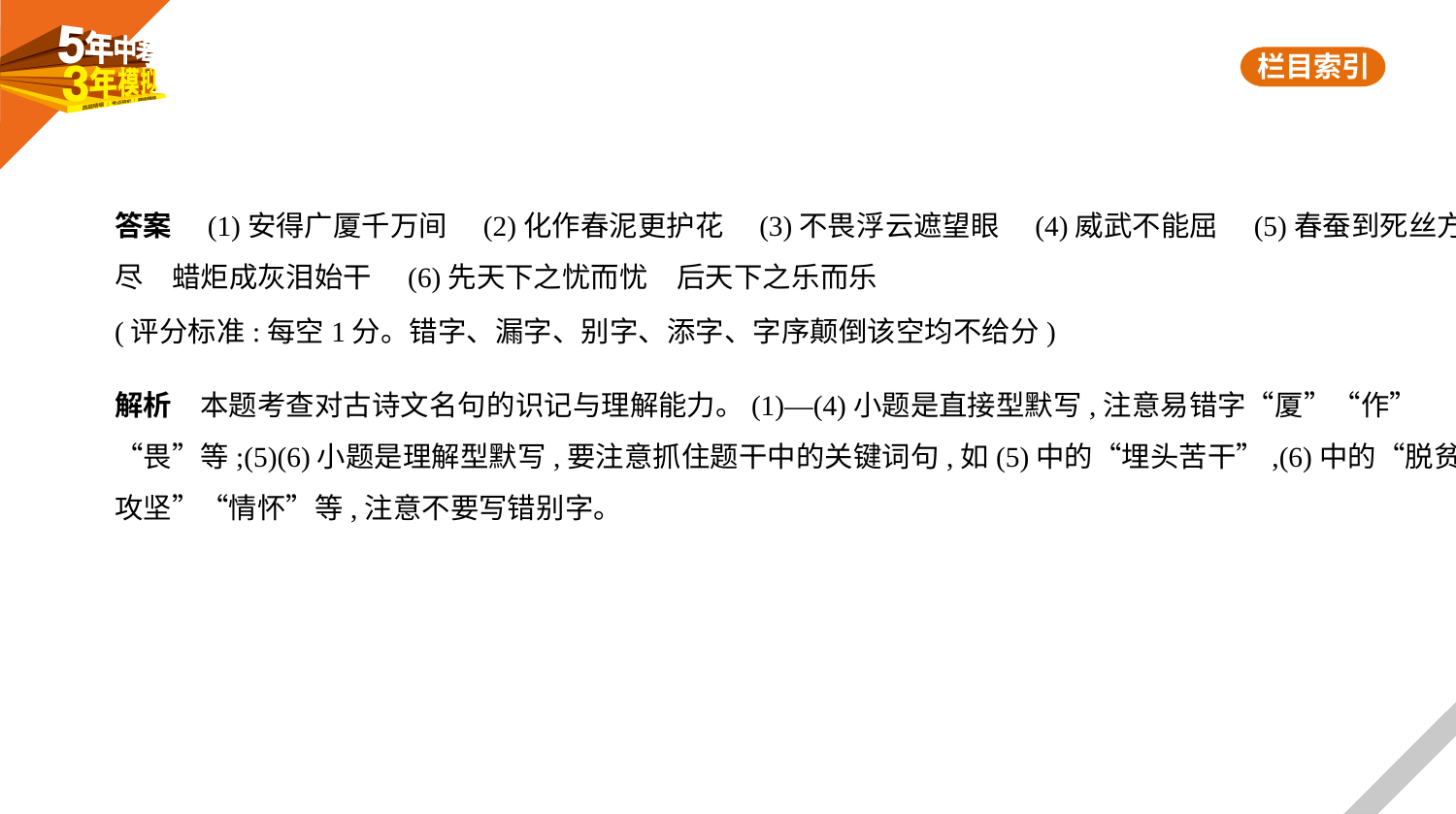

答案　(1)安得广厦千万间　(2)化作春泥更护花　(3)不畏浮云遮望眼　(4)威武不能屈　(5)春蚕到死丝方
尽　蜡炬成灰泪始干　(6)先天下之忧而忧　后天下之乐而乐
(评分标准:每空1分。错字、漏字、别字、添字、字序颠倒该空均不给分)
解析　本题考查对古诗文名句的识记与理解能力。(1)—(4)小题是直接型默写,注意易错字“厦”“作”
“畏”等;(5)(6)小题是理解型默写,要注意抓住题干中的关键词句,如(5)中的“埋头苦干”,(6)中的“脱贫
攻坚”“情怀”等,注意不要写错别字。